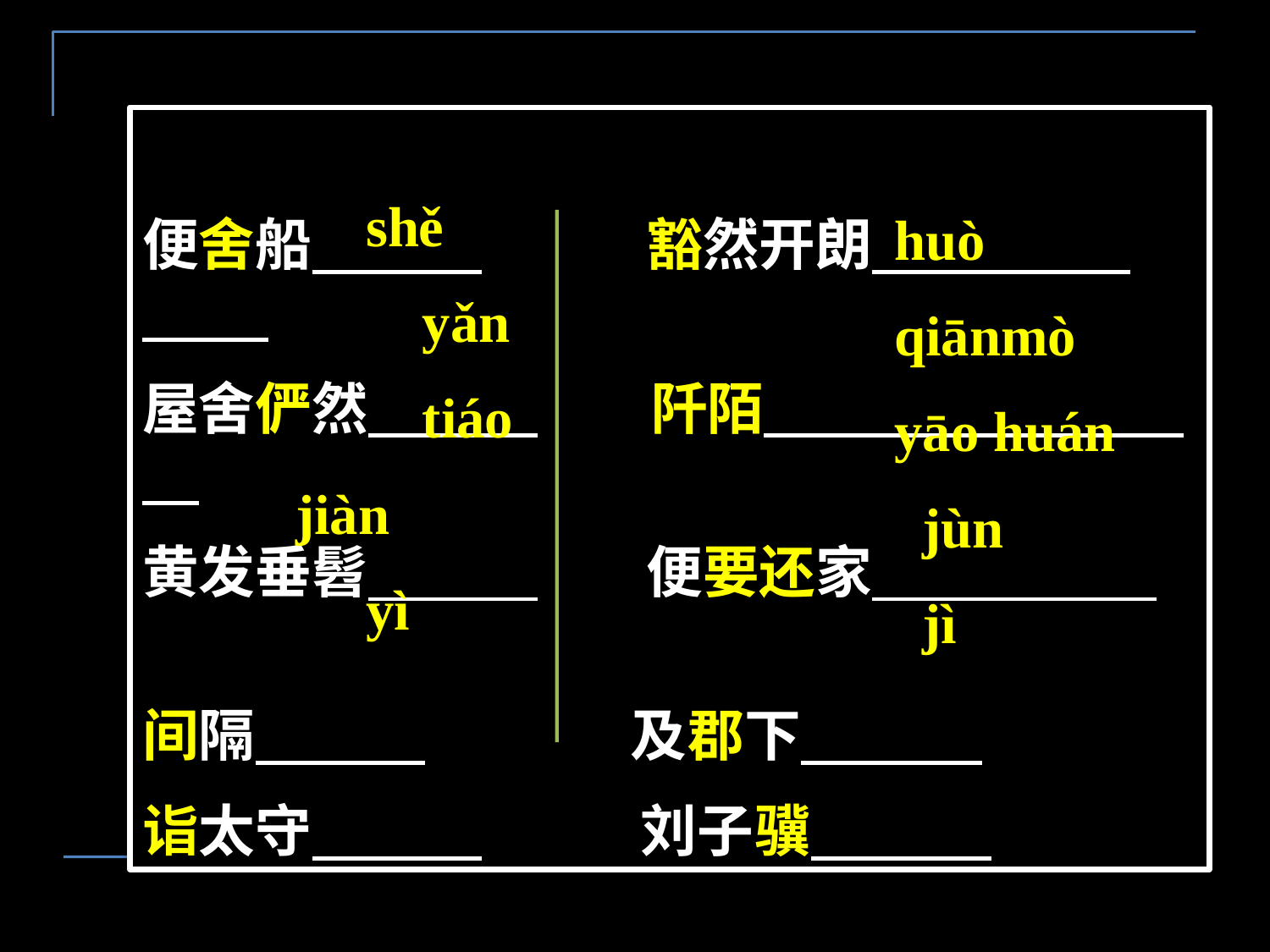

shě
　　yǎn
　　tiáo
jiàn
　yì

便舍船　　　　　    豁然开朗
屋舍俨然　　　　　阡陌
黄发垂髫　　　　    便要还家
间隔　　　                及郡下
诣太守　　　        　刘子骥
huò
qiānmò
yāo huán
  jùn
  jì